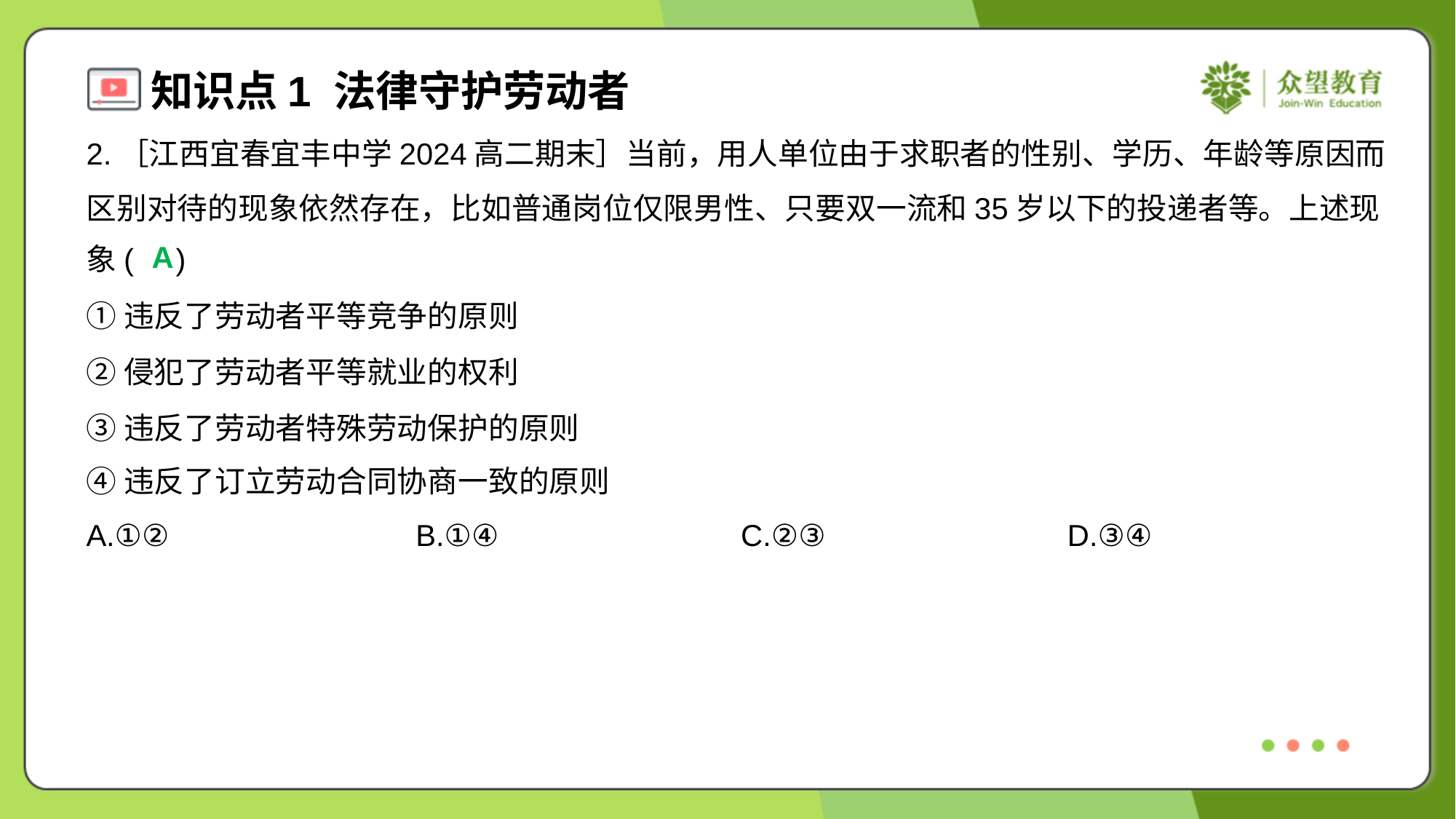

2.［江西宜春宜丰中学2024高二期末］当前，用人单位由于求职者的性别、学历、年龄等原因而
区别对待的现象依然存在，比如普通岗位仅限男性、只要双一流和35岁以下的投递者等。上述现
象(     )
A
①违反了劳动者平等竞争的原则
②侵犯了劳动者平等就业的权利
③违反了劳动者特殊劳动保护的原则
④违反了订立劳动合同协商一致的原则
A.①②	B.①④	C.②③	D.③④